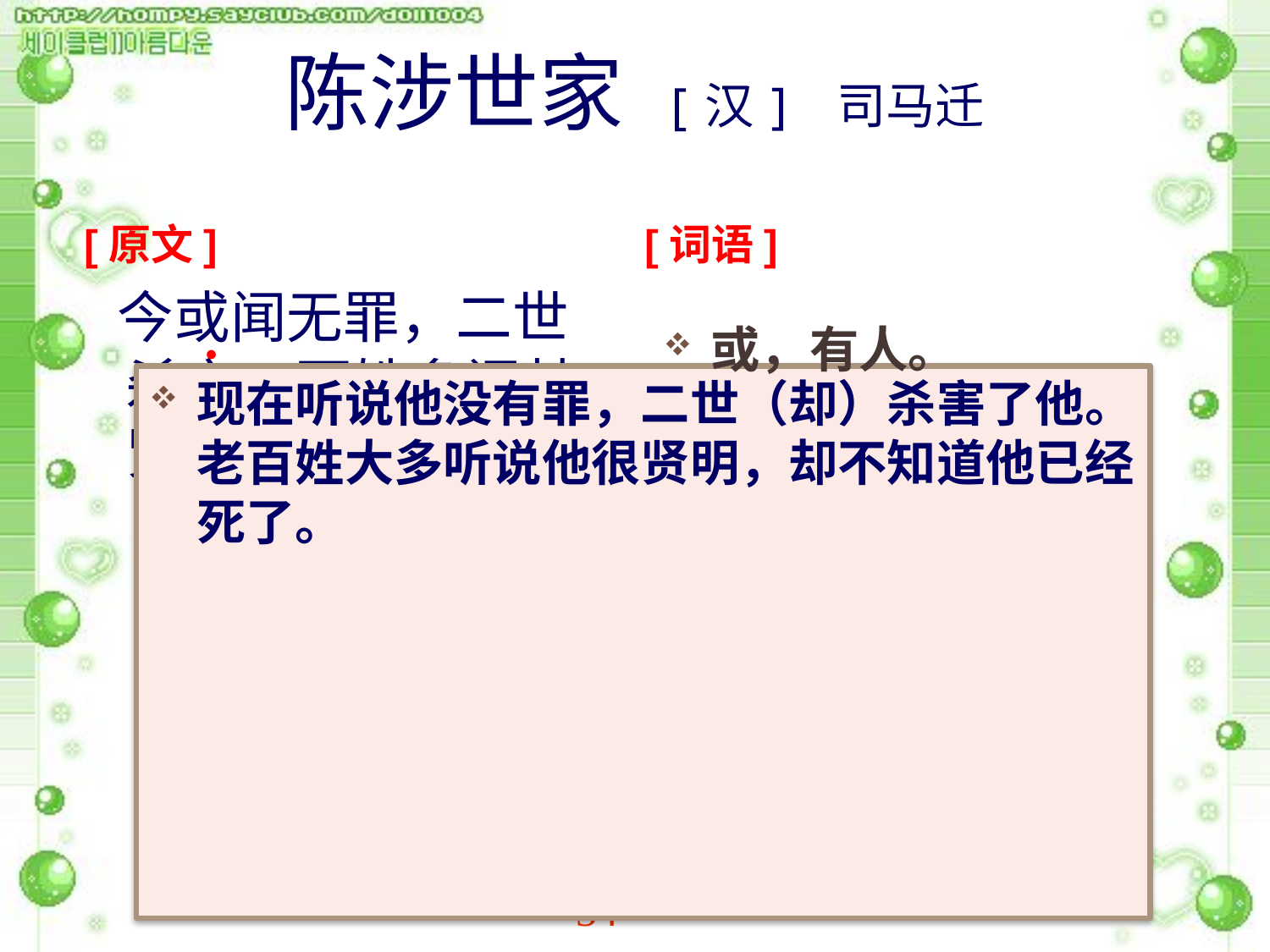

# 陈涉世家 [汉] 司马迁

[原文]
[词语]

或，有人。

  今或闻无罪，二世杀之。百姓多闻其贤，未知其死也。
●
现在听说他没有罪，二世（却）杀害了他。老百姓大多听说他很贤明，却不知道他已经死了。

34